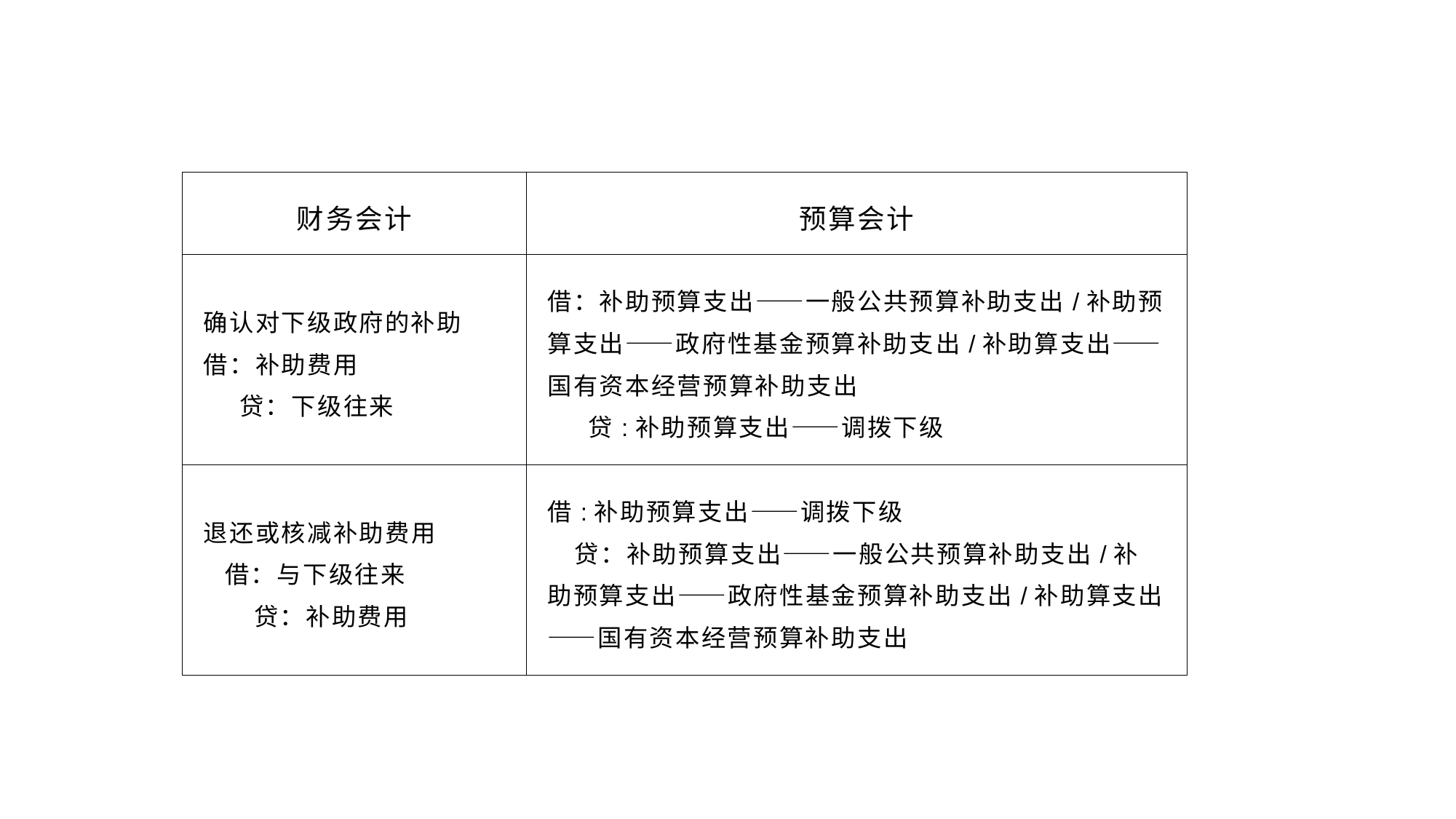

| 财务会计 | 预算会计 |
| --- | --- |
| 确认对下级政府的补助 借：补助费用 贷：下级往来 | 借：补助预算支出——一般公共预算补助支出/补助预算支出——政府性基金预算补助支出/补助算支出——国有资本经营预算补助支出 贷:补助预算支出——调拨下级 |
| 退还或核减补助费用 借：与下级往来 贷：补助费用 | 借:补助预算支出——调拨下级 贷：补助预算支出——一般公共预算补助支出/补助预算支出——政府性基金预算补助支出/补助算支出——国有资本经营预算补助支出 |